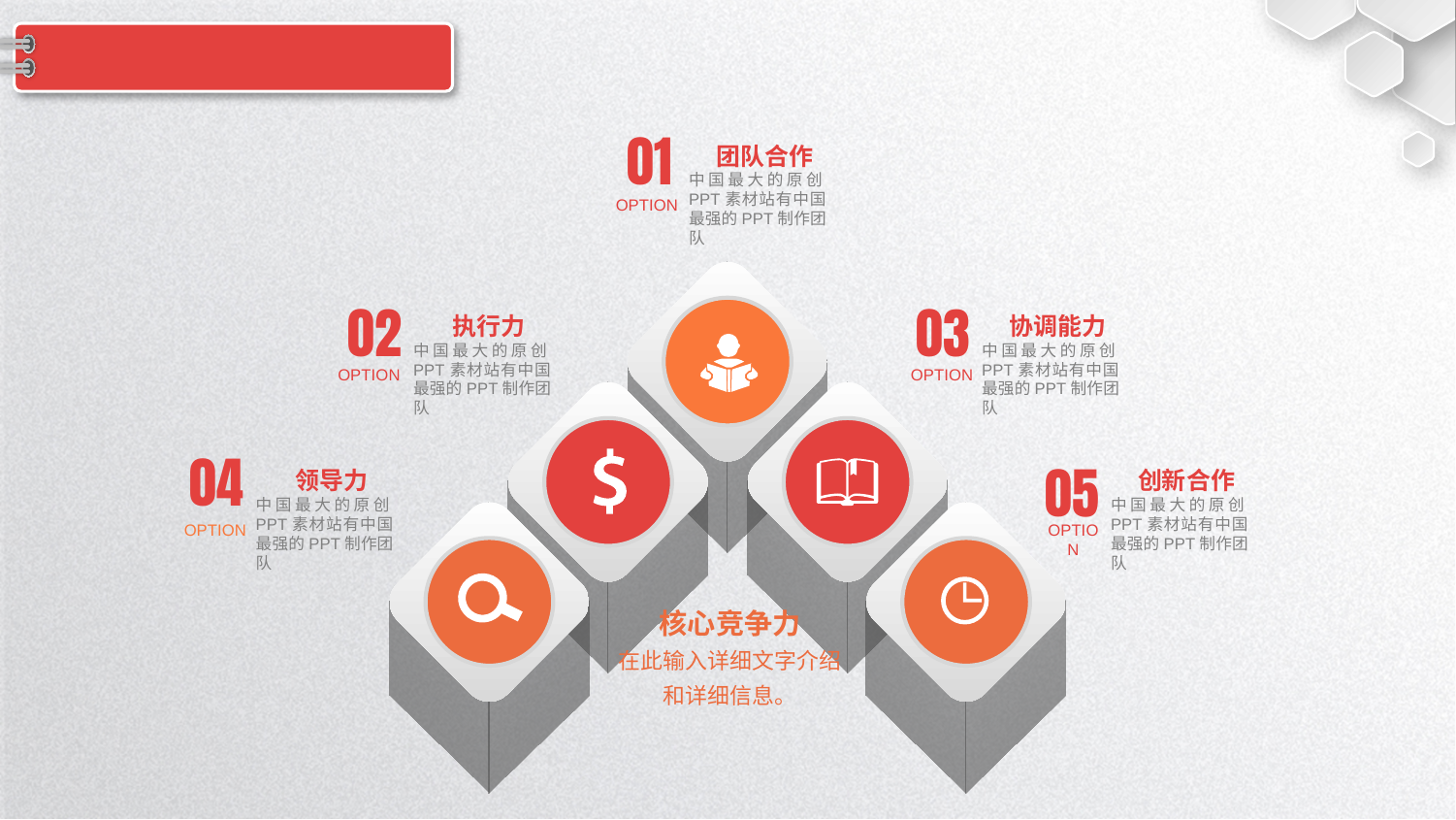

#
01
OPTION
团队合作
中国最大的原创PPT素材站有中国最强的PPT制作团队

02
OPTION
执行力
中国最大的原创PPT素材站有中国最强的PPT制作团队
03
OPTION
协调能力
中国最大的原创PPT素材站有中国最强的PPT制作团队
04
OPTION
领导力
中国最大的原创PPT素材站有中国最强的PPT制作团队
05
OPTION
创新合作
中国最大的原创PPT素材站有中国最强的PPT制作团队
核心竞争力
在此输入详细文字介绍
和详细信息。